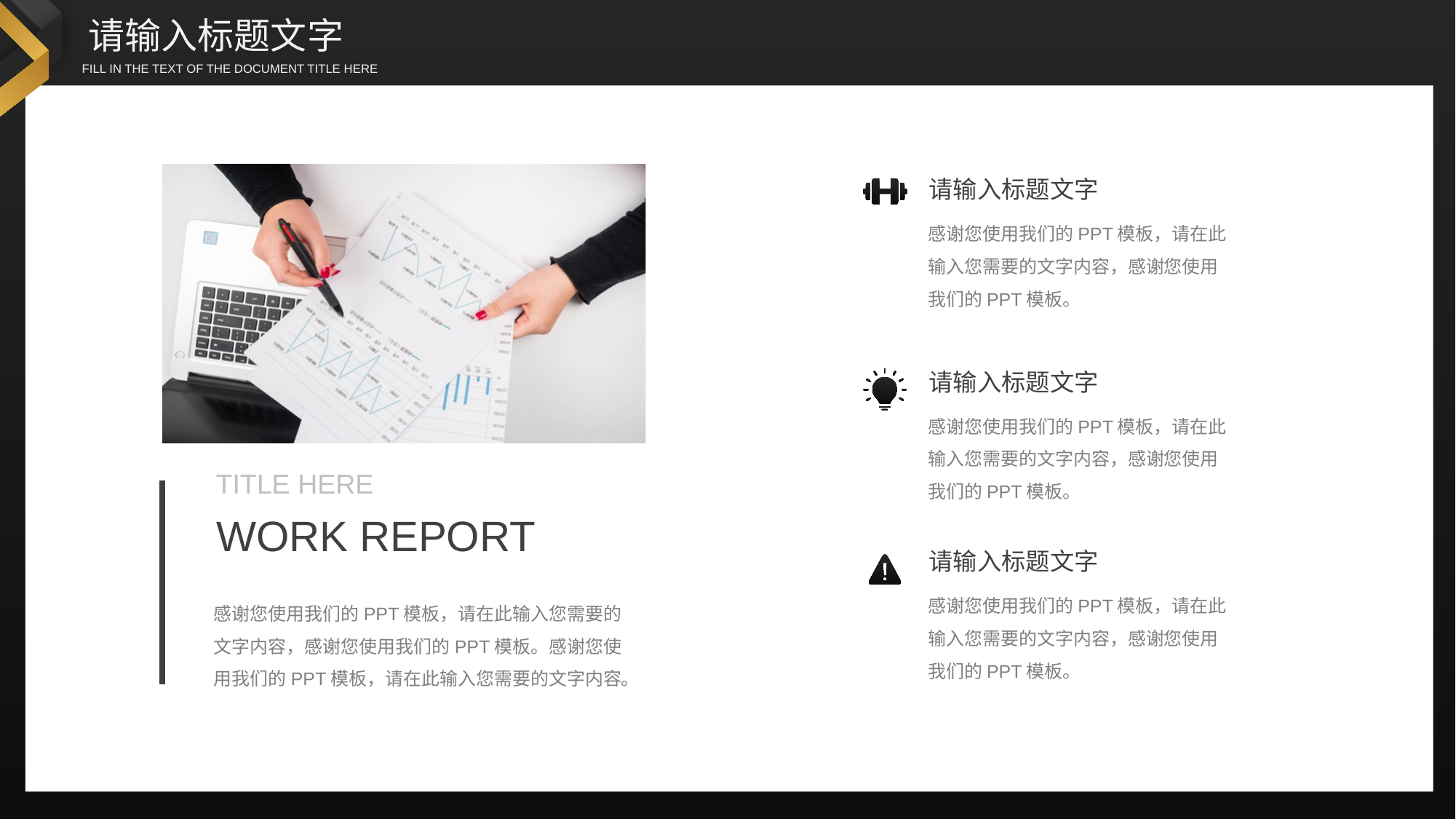

请输入标题文字

感谢您使用我们的PPT模板，请在此输入您需要的文字内容，感谢您使用我们的PPT模板。
请输入标题文字

感谢您使用我们的PPT模板，请在此输入您需要的文字内容，感谢您使用我们的PPT模板。
TITLE HERE
WORK REPORT
请输入标题文字

感谢您使用我们的PPT模板，请在此输入您需要的文字内容，感谢您使用我们的PPT模板。
感谢您使用我们的PPT模板，请在此输入您需要的文字内容，感谢您使用我们的PPT模板。感谢您使用我们的PPT模板，请在此输入您需要的文字内容。